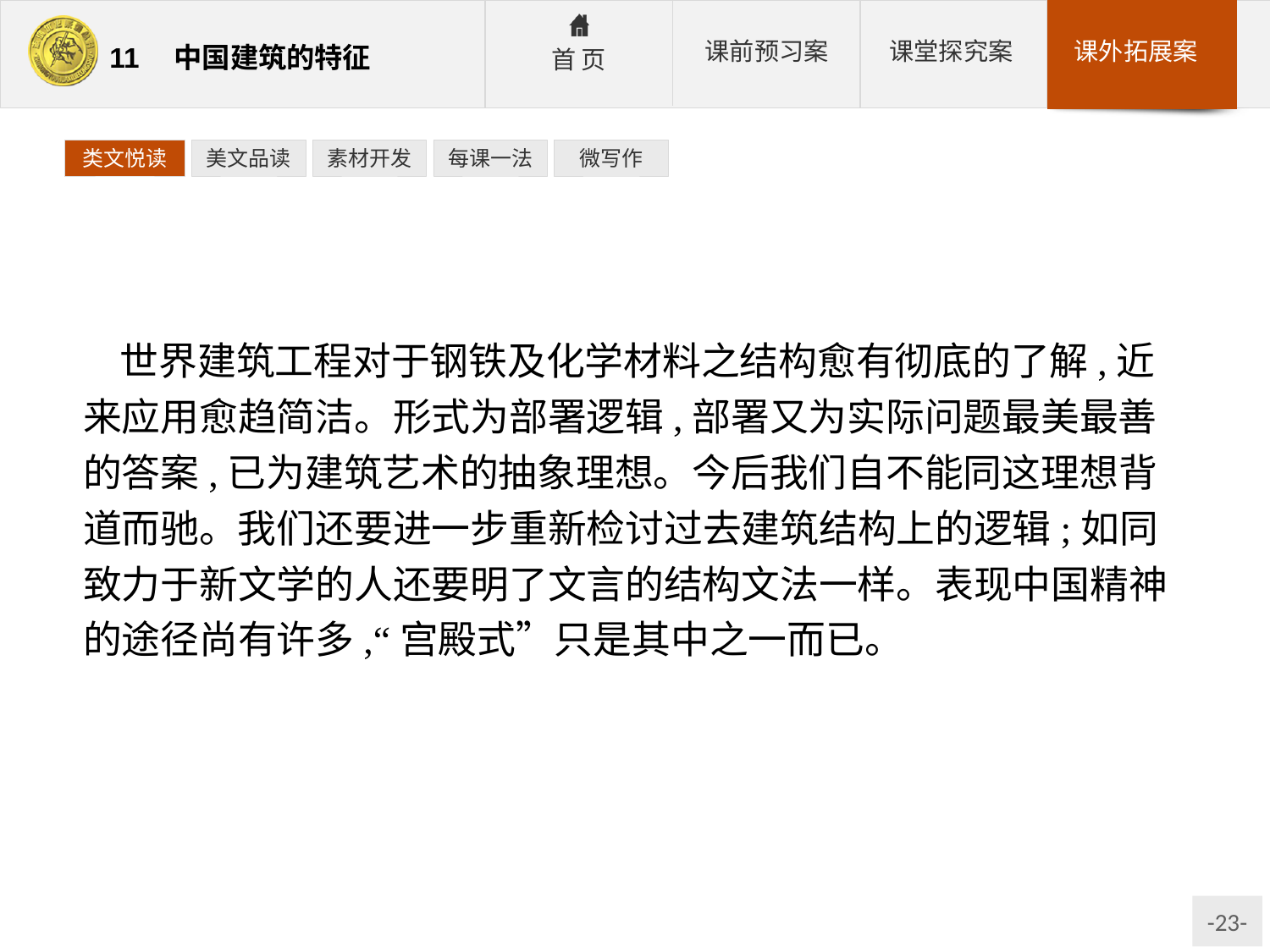

类文悦读
美文品读
素材开发
每课一法
微写作
世界建筑工程对于钢铁及化学材料之结构愈有彻底的了解,近来应用愈趋简洁。形式为部署逻辑,部署又为实际问题最美最善的答案,已为建筑艺术的抽象理想。今后我们自不能同这理想背道而驰。我们还要进一步重新检讨过去建筑结构上的逻辑;如同致力于新文学的人还要明了文言的结构文法一样。表现中国精神的途径尚有许多,“宫殿式”只是其中之一而已。